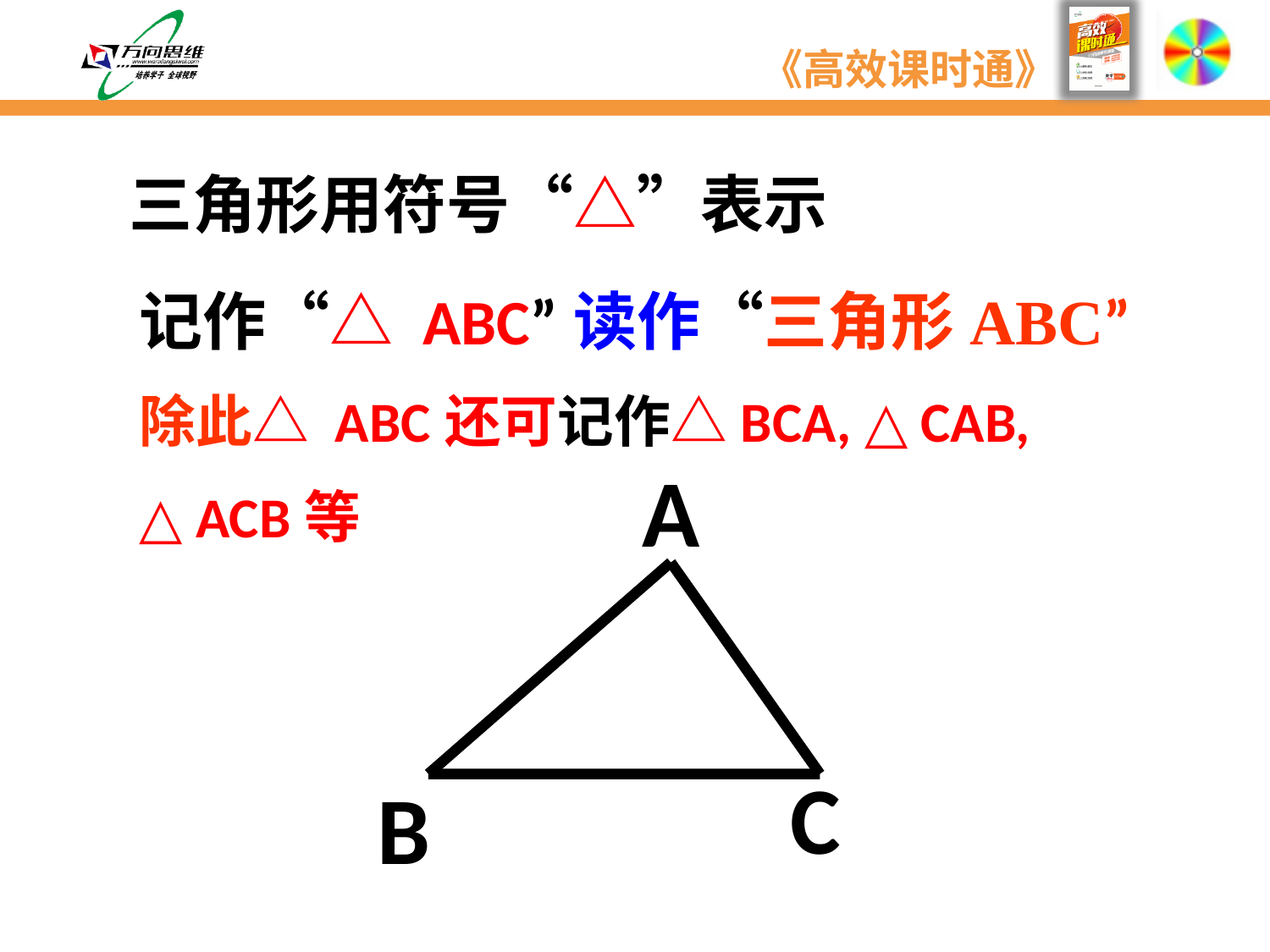

三角形用符号“△”表示
记作“△ ABC”读作“三角形ABC”
除此△ ABC还可记作△BCA, △ CAB,
△ ACB等

A

C
B